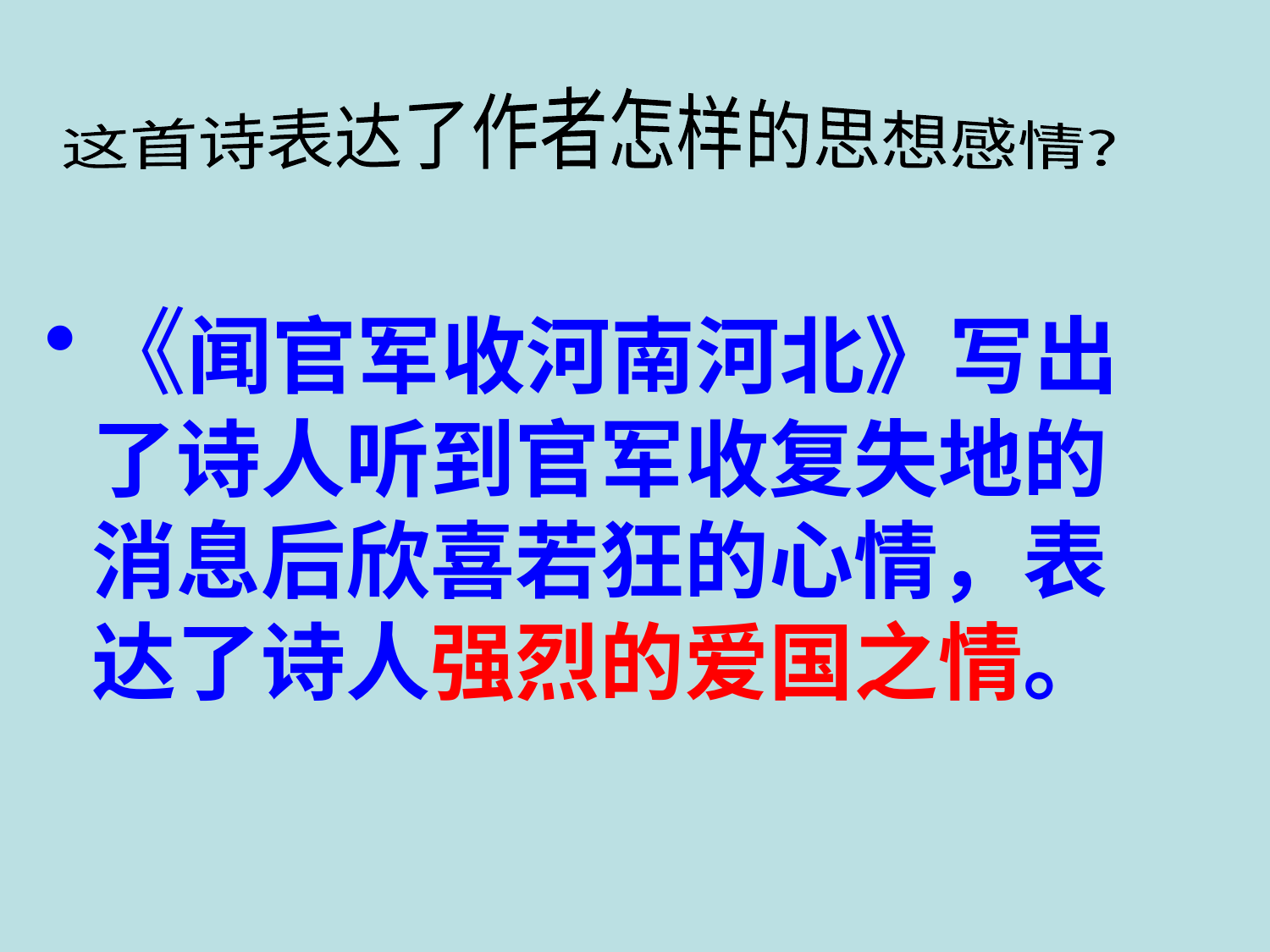

#
这首诗表达了作者怎样的思想感情?
《闻官军收河南河北》写出了诗人听到官军收复失地的消息后欣喜若狂的心情，表达了诗人强烈的爱国之情。